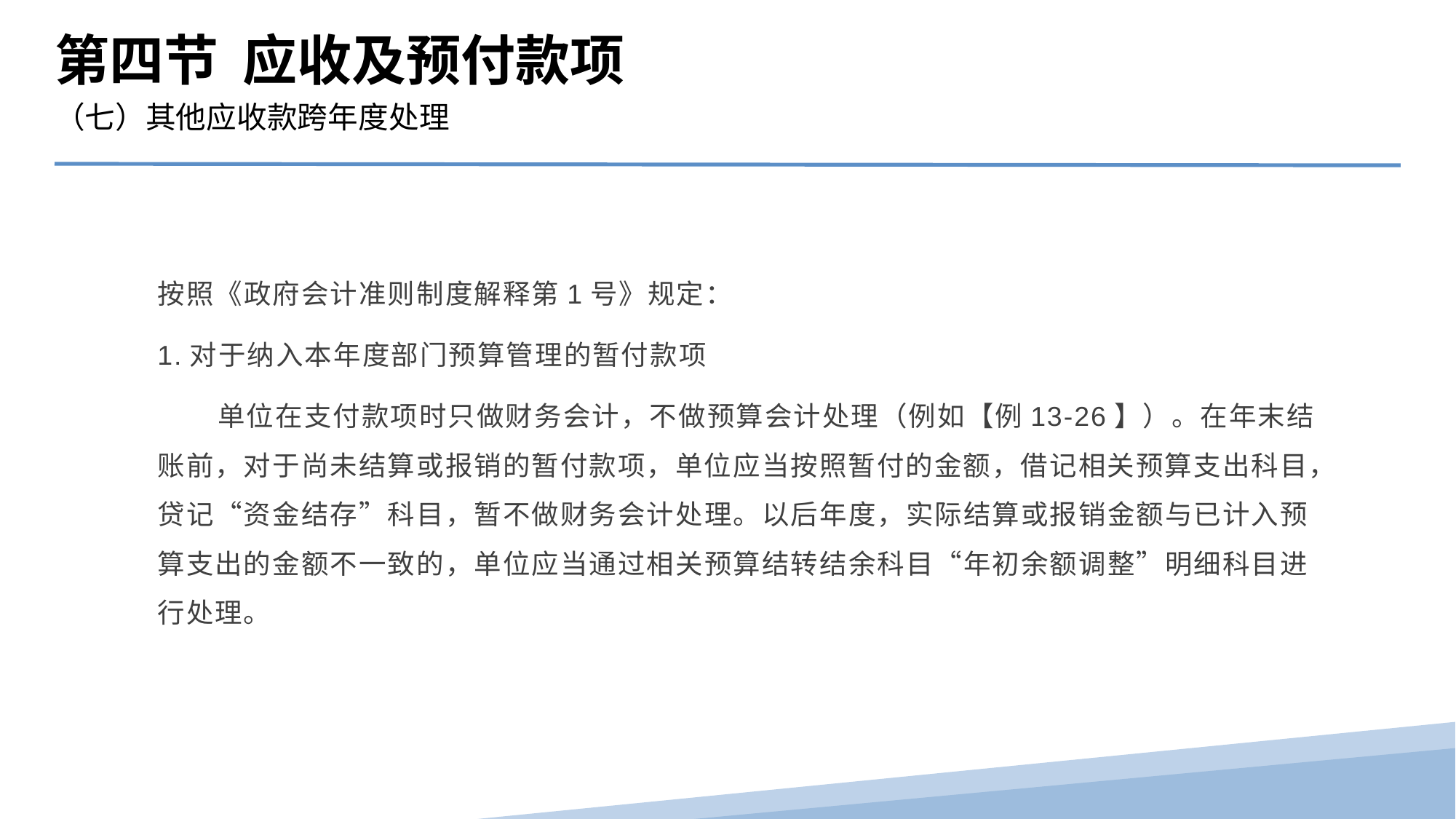

第四节  应收及预付款项
（七）其他应收款跨年度处理
按照《政府会计准则制度解释第1号》规定：
1.对于纳入本年度部门预算管理的暂付款项
       单位在支付款项时只做财务会计，不做预算会计处理（例如【例13-26】）。在年末结账前，对于尚未结算或报销的暂付款项，单位应当按照暂付的金额，借记相关预算支出科目，贷记“资金结存”科目，暂不做财务会计处理。以后年度，实际结算或报销金额与已计入预算支出的金额不一致的，单位应当通过相关预算结转结余科目“年初余额调整”明细科目进行处理。